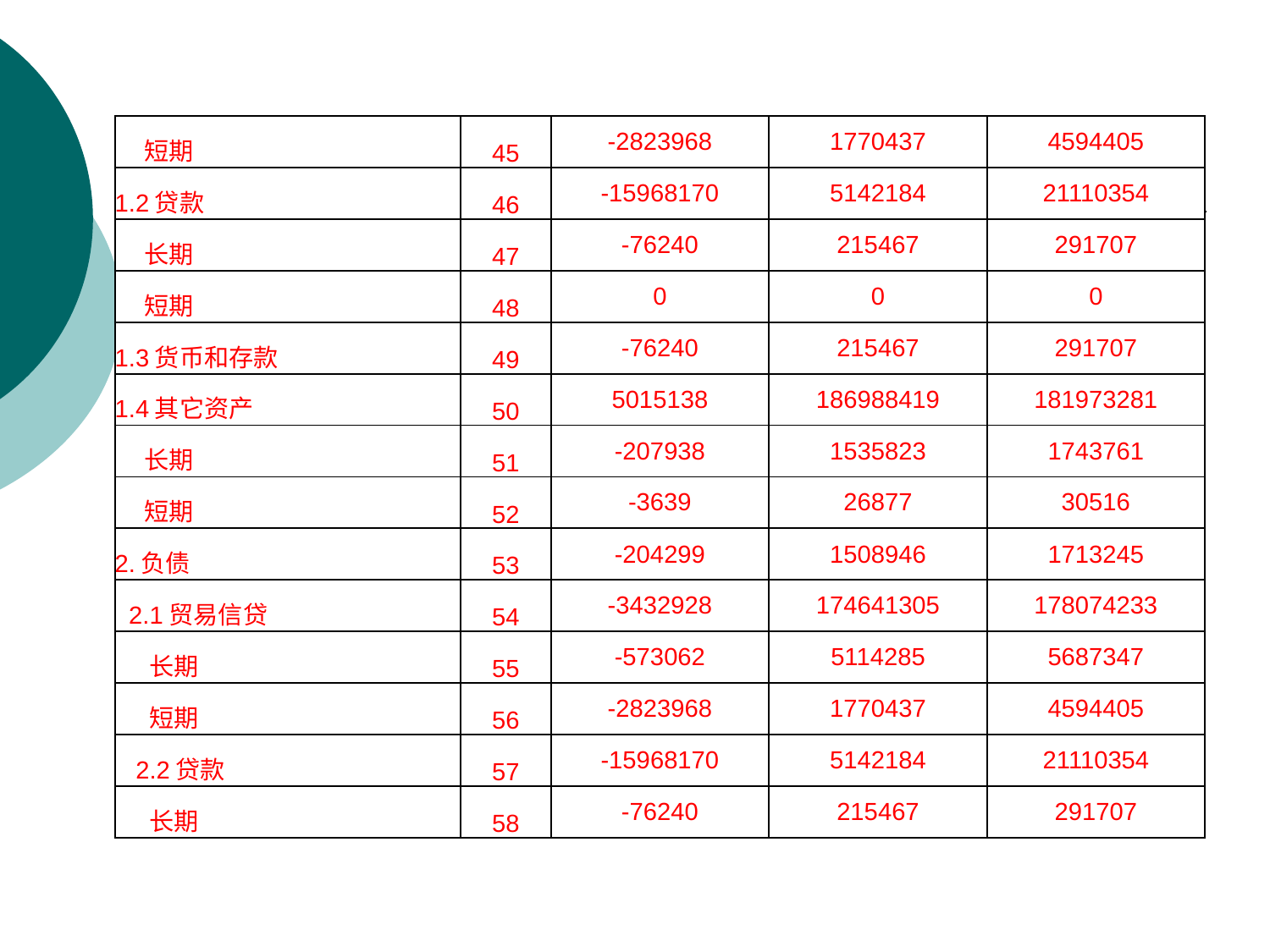

| 短期 | 45 | -2823968 | 1770437 | 4594405 |
| --- | --- | --- | --- | --- |
| 1.2贷款 | 46 | -15968170 | 5142184 | 21110354 |
| 长期 | 47 | -76240 | 215467 | 291707 |
| 短期 | 48 | 0 | 0 | 0 |
| 1.3货币和存款 | 49 | -76240 | 215467 | 291707 |
| 1.4其它资产 | 50 | 5015138 | 186988419 | 181973281 |
| 长期 | 51 | -207938 | 1535823 | 1743761 |
| 短期 | 52 | -3639 | 26877 | 30516 |
| 2.负债 | 53 | -204299 | 1508946 | 1713245 |
| 2.1贸易信贷 | 54 | -3432928 | 174641305 | 178074233 |
| 长期 | 55 | -573062 | 5114285 | 5687347 |
| 短期 | 56 | -2823968 | 1770437 | 4594405 |
| 2.2贷款 | 57 | -15968170 | 5142184 | 21110354 |
| 长期 | 58 | -76240 | 215467 | 291707 |